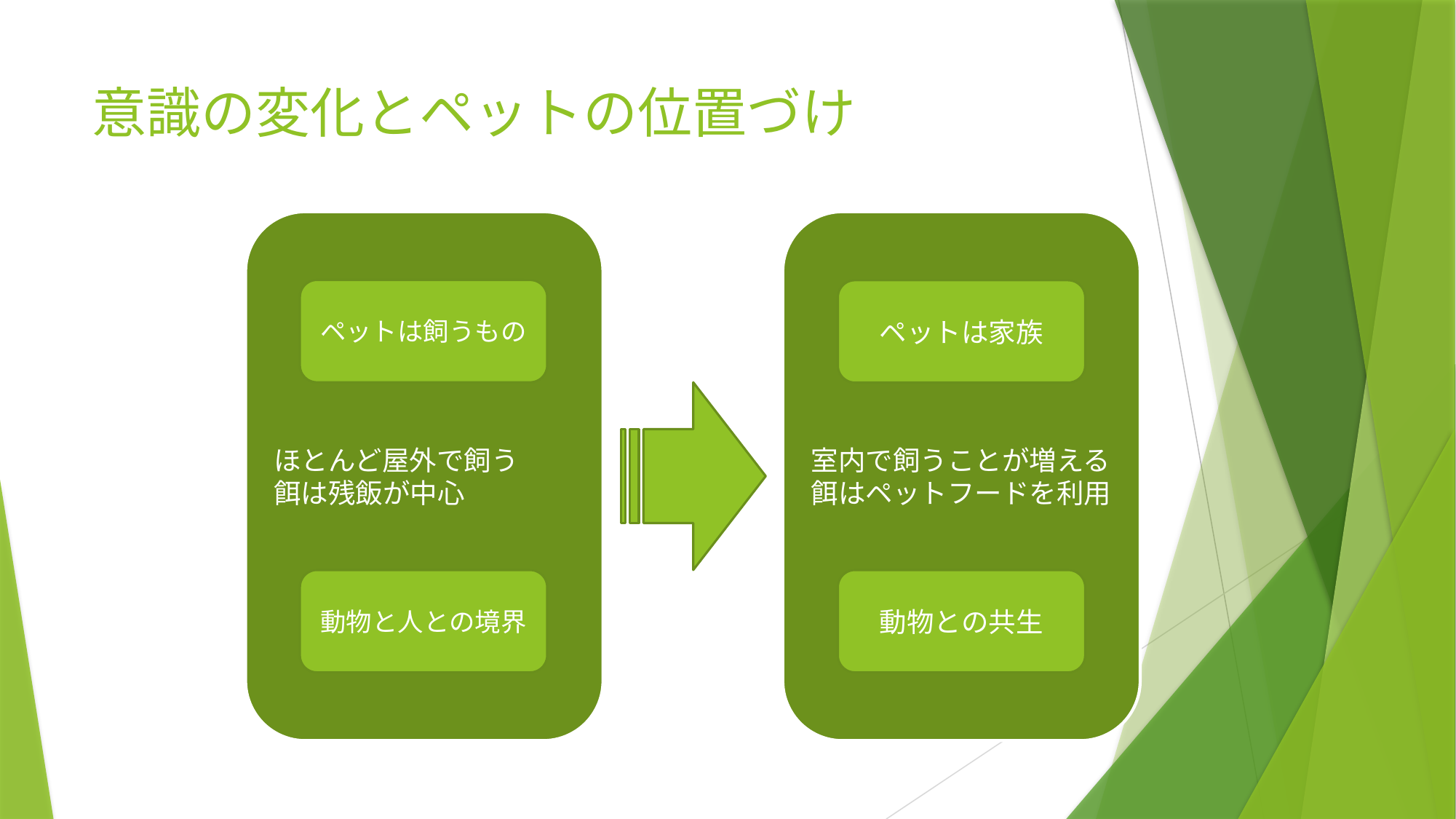

# 意識の変化とペットの位置づけ
ほとんど屋外で飼う
餌は残飯が中心
室内で飼うことが増える
餌はペットフードを利用
ペットは飼うもの
ペットは家族

動物と人との境界
動物との共生